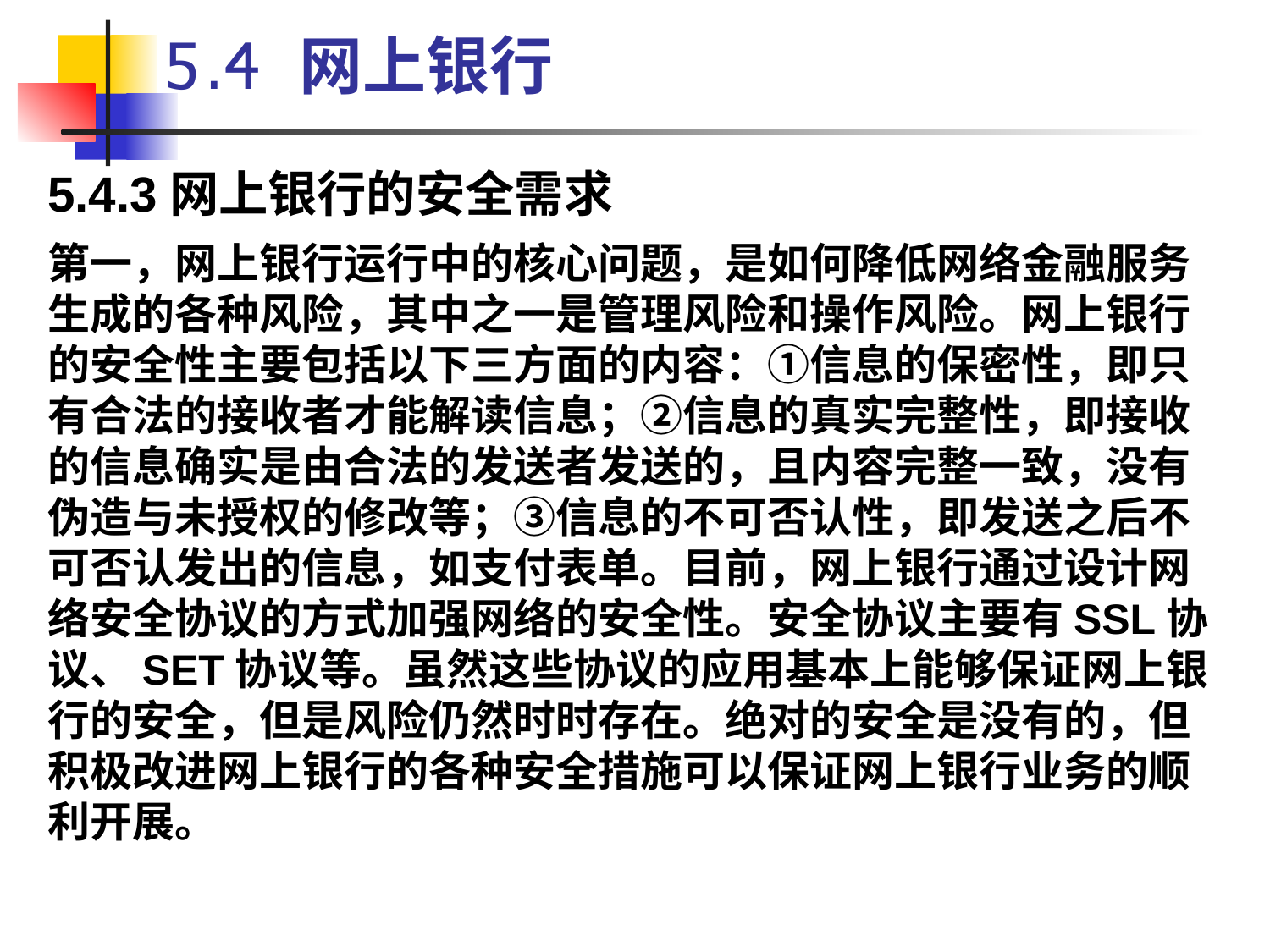

5.4 网上银行
5.4.3网上银行的安全需求
第一，网上银行运行中的核心问题，是如何降低网络金融服务生成的各种风险，其中之一是管理风险和操作风险。网上银行的安全性主要包括以下三方面的内容：①信息的保密性，即只有合法的接收者才能解读信息；②信息的真实完整性，即接收的信息确实是由合法的发送者发送的，且内容完整一致，没有伪造与未授权的修改等；③信息的不可否认性，即发送之后不可否认发出的信息，如支付表单。目前，网上银行通过设计网络安全协议的方式加强网络的安全性。安全协议主要有SSL协议、SET协议等。虽然这些协议的应用基本上能够保证网上银行的安全，但是风险仍然时时存在。绝对的安全是没有的，但积极改进网上银行的各种安全措施可以保证网上银行业务的顺利开展。